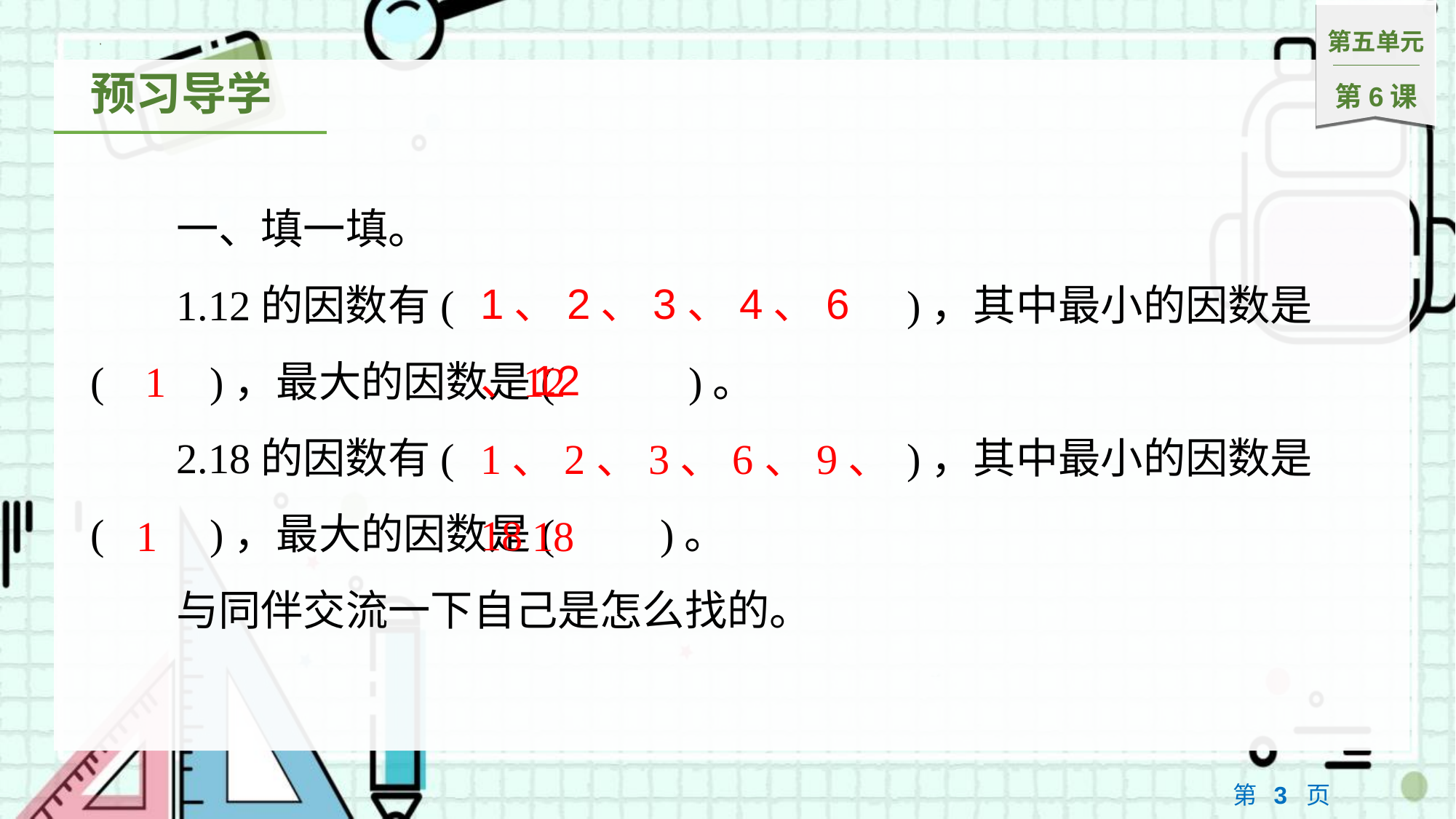

一、填一填。
1.12的因数有(　				　)，其中最小的因数是(　　)，最大的因数是(	　)。
2.18的因数有(　				　)，其中最小的因数是(　　)，最大的因数是(　　)。
与同伴交流一下自己是怎么找的。
1、2、3、4、6、12
1
12
1、2、3、6、9、18
1
18